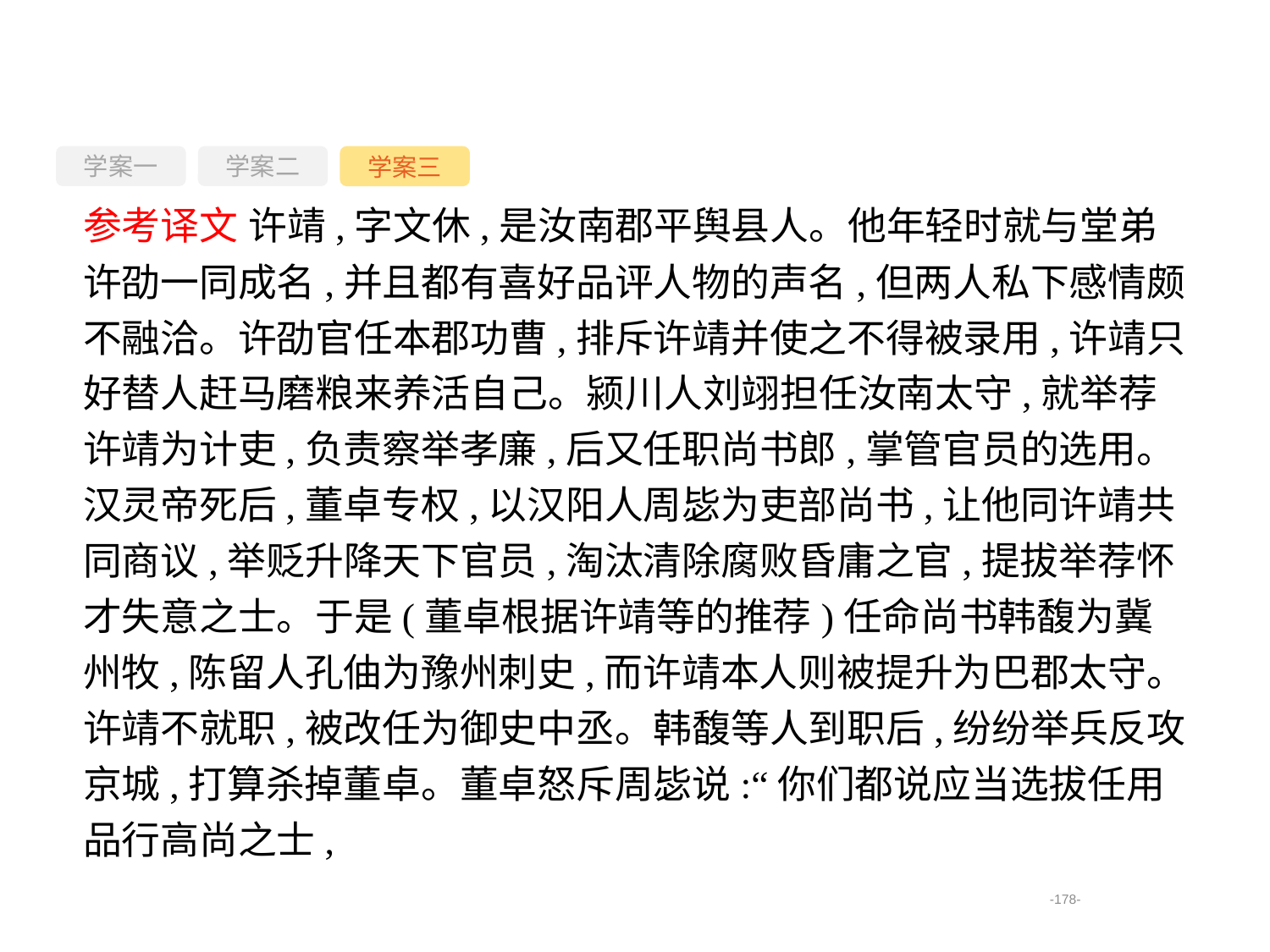

学案一
学案三
学案二
参考译文 许靖,字文休,是汝南郡平舆县人。他年轻时就与堂弟许劭一同成名,并且都有喜好品评人物的声名,但两人私下感情颇不融洽。许劭官任本郡功曹,排斥许靖并使之不得被录用,许靖只好替人赶马磨粮来养活自己。颍川人刘翊担任汝南太守,就举荐许靖为计吏,负责察举孝廉,后又任职尚书郎,掌管官员的选用。汉灵帝死后,董卓专权,以汉阳人周毖为吏部尚书,让他同许靖共同商议,举贬升降天下官员,淘汰清除腐败昏庸之官,提拔举荐怀才失意之士。于是(董卓根据许靖等的推荐)任命尚书韩馥为冀州牧,陈留人孔伷为豫州刺史,而许靖本人则被提升为巴郡太守。许靖不就职,被改任为御史中丞。韩馥等人到职后,纷纷举兵反攻京城,打算杀掉董卓。董卓怒斥周毖说:“你们都说应当选拔任用品行高尚之士,
-178-